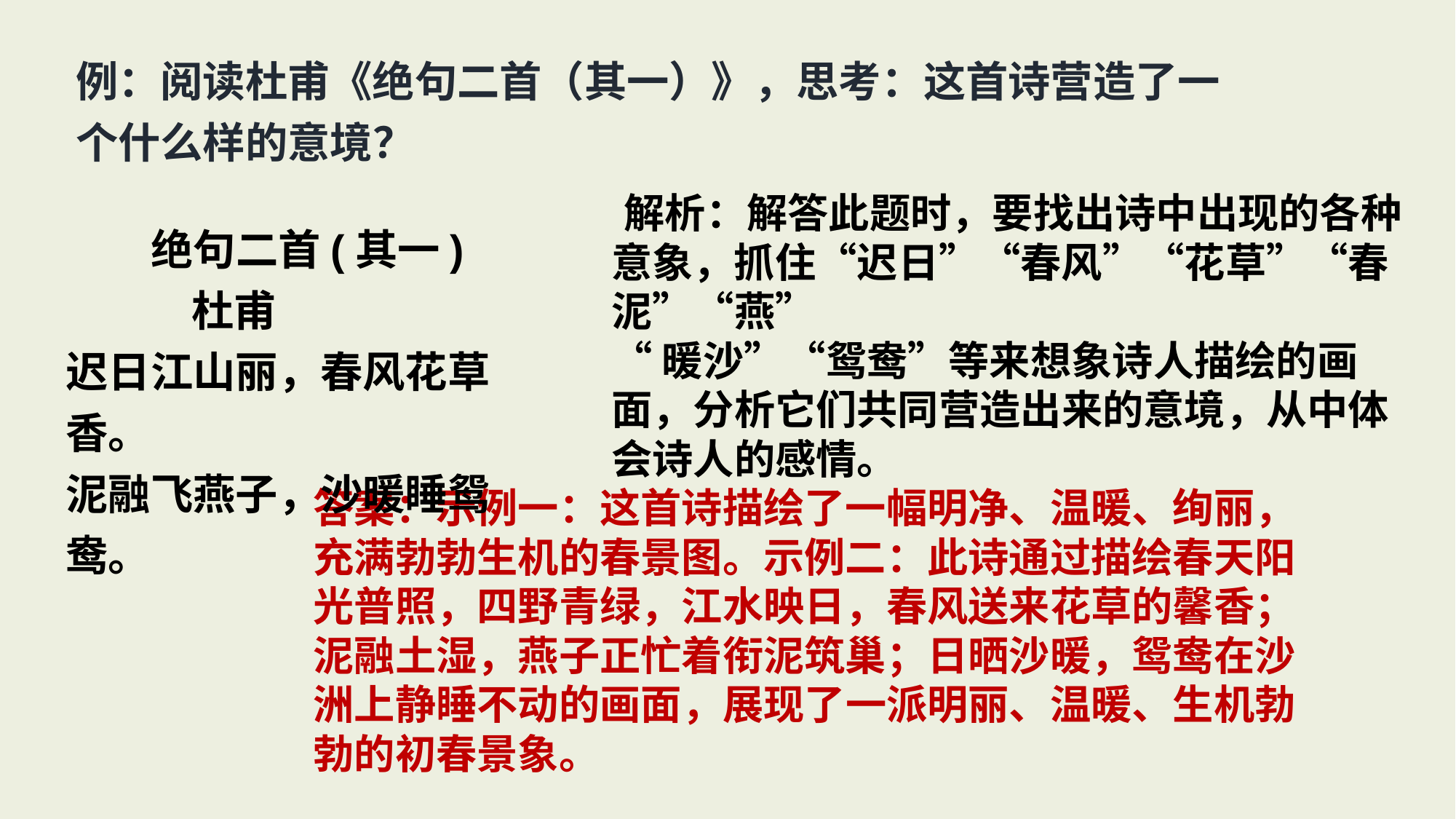

例：阅读杜甫《绝句二首（其一）》，思考：这首诗营造了一个什么样的意境？
 解析：解答此题时，要找出诗中出现的各种意象，抓住“迟日”“春风”“花草”“春泥”“燕”
“暖沙”“鸳鸯”等来想象诗人描绘的画面，分析它们共同营造出来的意境，从中体会诗人的感情。
绝句二首(其一)
            杜甫
迟日江山丽，春风花草香。
泥融飞燕子，沙暖睡鸳鸯。
答案：示例一：这首诗描绘了一幅明净、温暖、绚丽，充满勃勃生机的春景图。示例二：此诗通过描绘春天阳光普照，四野青绿，江水映日，春风送来花草的馨香；泥融土湿，燕子正忙着衔泥筑巢；日晒沙暖，鸳鸯在沙洲上静睡不动的画面，展现了一派明丽、温暖、生机勃勃的初春景象。